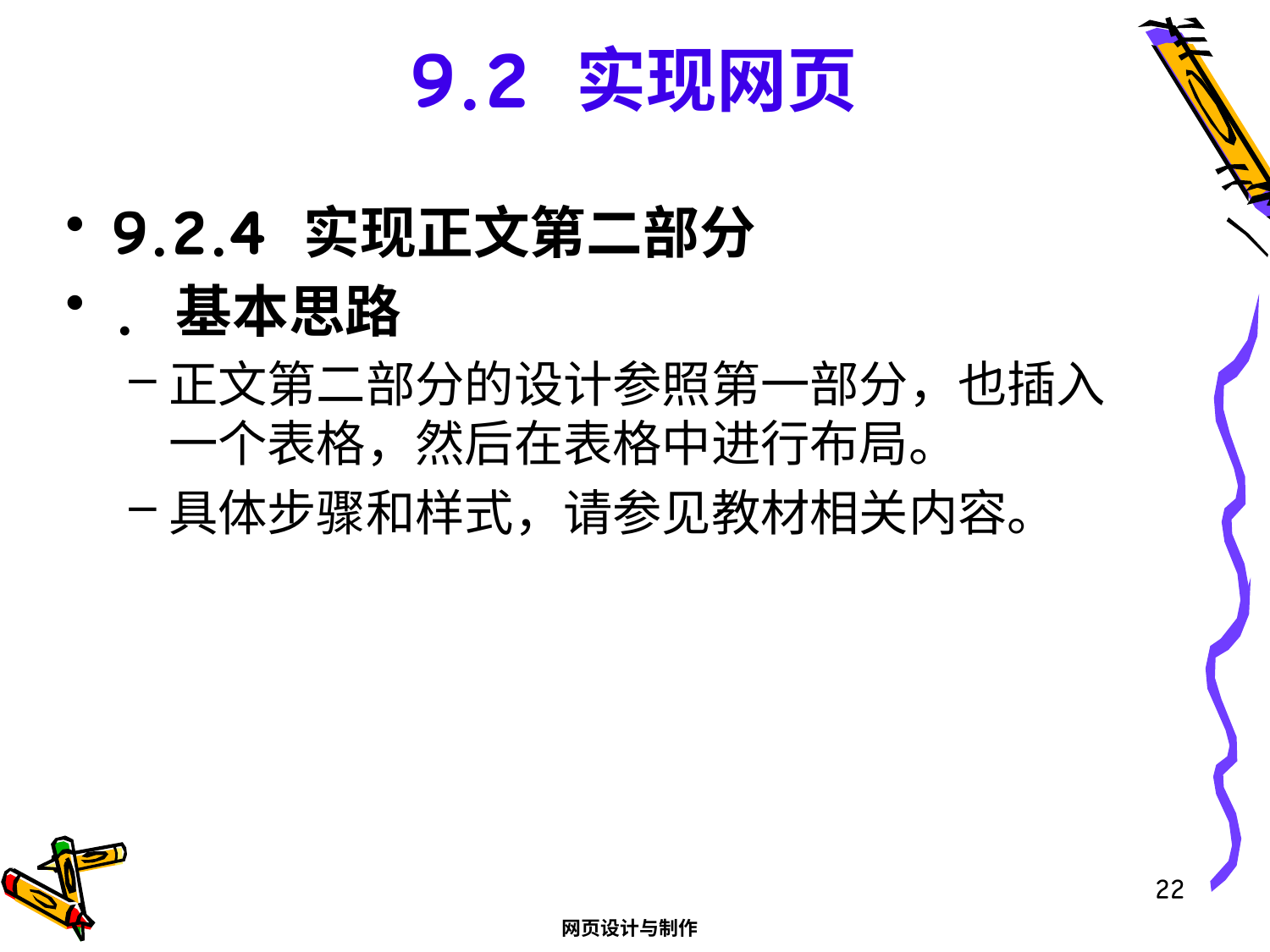

# 9.2 实现网页
9.2.4 实现正文第二部分
. 基本思路
正文第二部分的设计参照第一部分，也插入一个表格，然后在表格中进行布局。
具体步骤和样式，请参见教材相关内容。
22
网页设计与制作